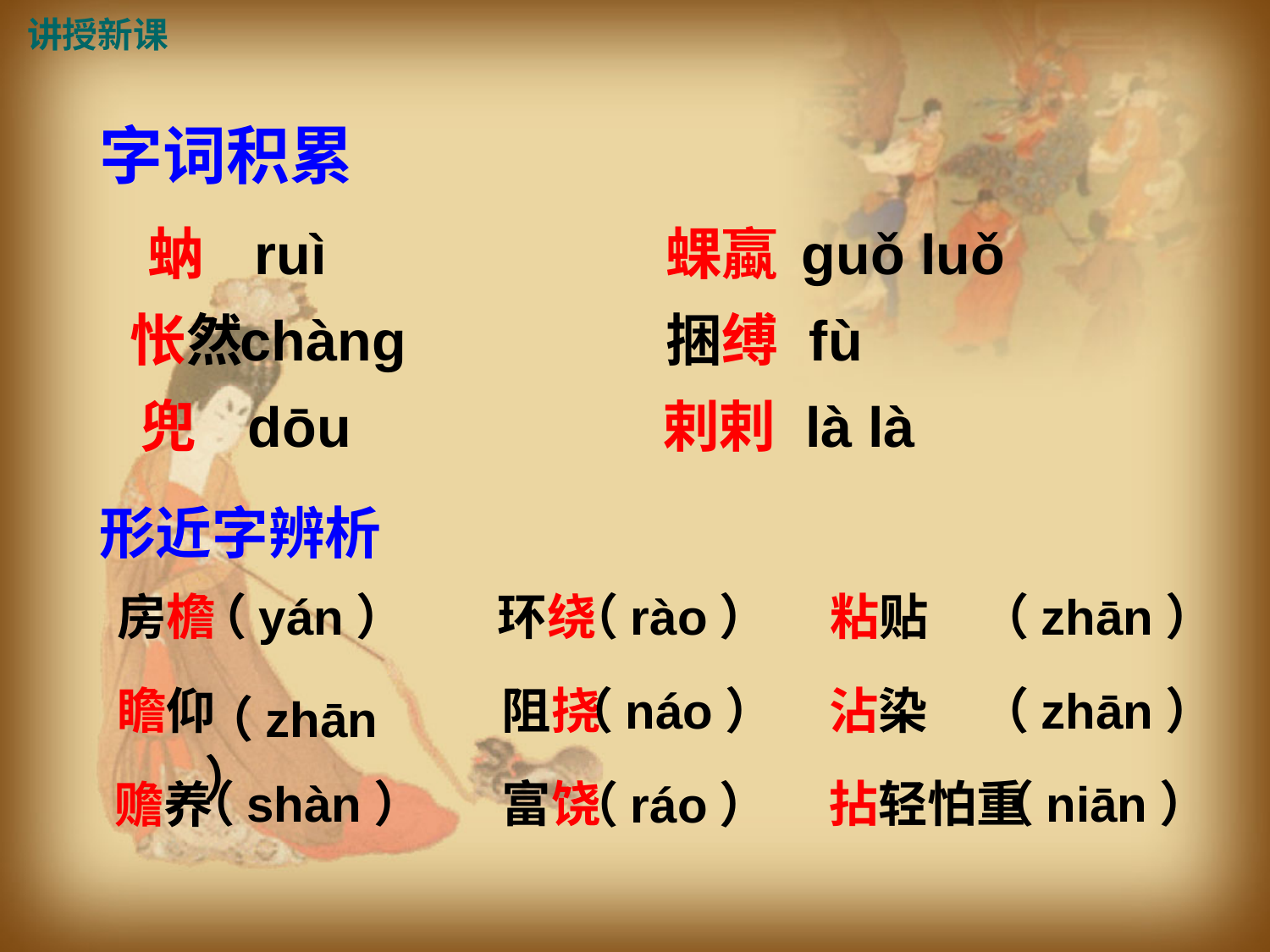

讲授新课
字词积累
蚋
 ruì
蜾蠃
guǒ luǒ
怅然
chàng
捆缚
fù
兜
dōu
剌剌
là là
形近字辨析
房檐
（yán）
环绕
（rào）
粘贴
（zhān）
沾染
（zhān）
瞻仰
阻挠
（náo）
（zhān）
（shàn）
富饶
拈轻怕重
（niān）
赡养
（ráo）